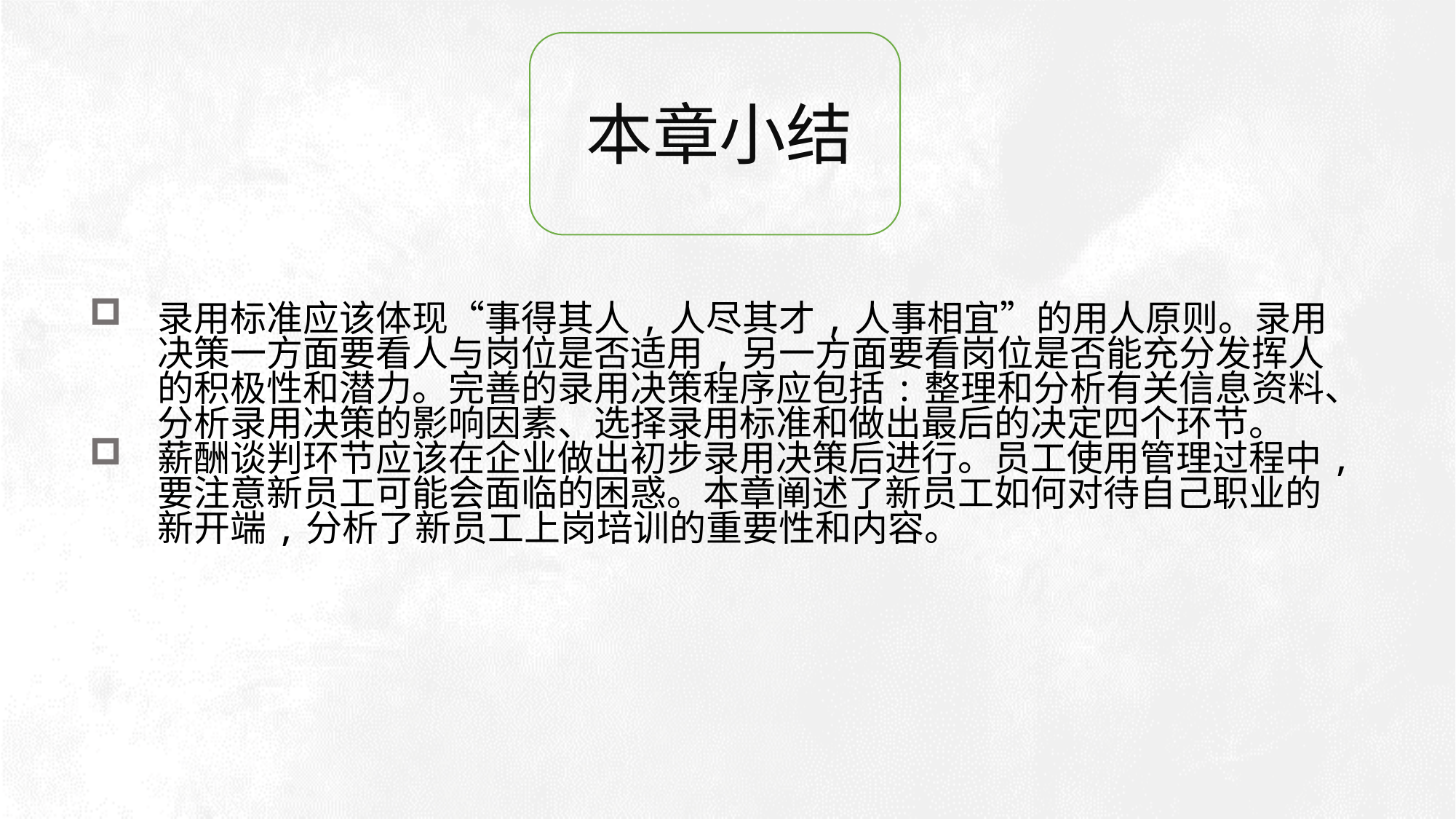

# 本章小结
录用标准应该体现“事得其人,人尽其才,人事相宜”的用人原则。录用决策一方面要看人与岗位是否适用,另一方面要看岗位是否能充分发挥人的积极性和潜力。完善的录用决策程序应包括:整理和分析有关信息资料、分析录用决策的影响因素、选择录用标准和做出最后的决定四个环节。
薪酬谈判环节应该在企业做出初步录用决策后进行。员工使用管理过程中,要注意新员工可能会面临的困惑。本章阐述了新员工如何对待自己职业的新开端,分析了新员工上岗培训的重要性和内容。